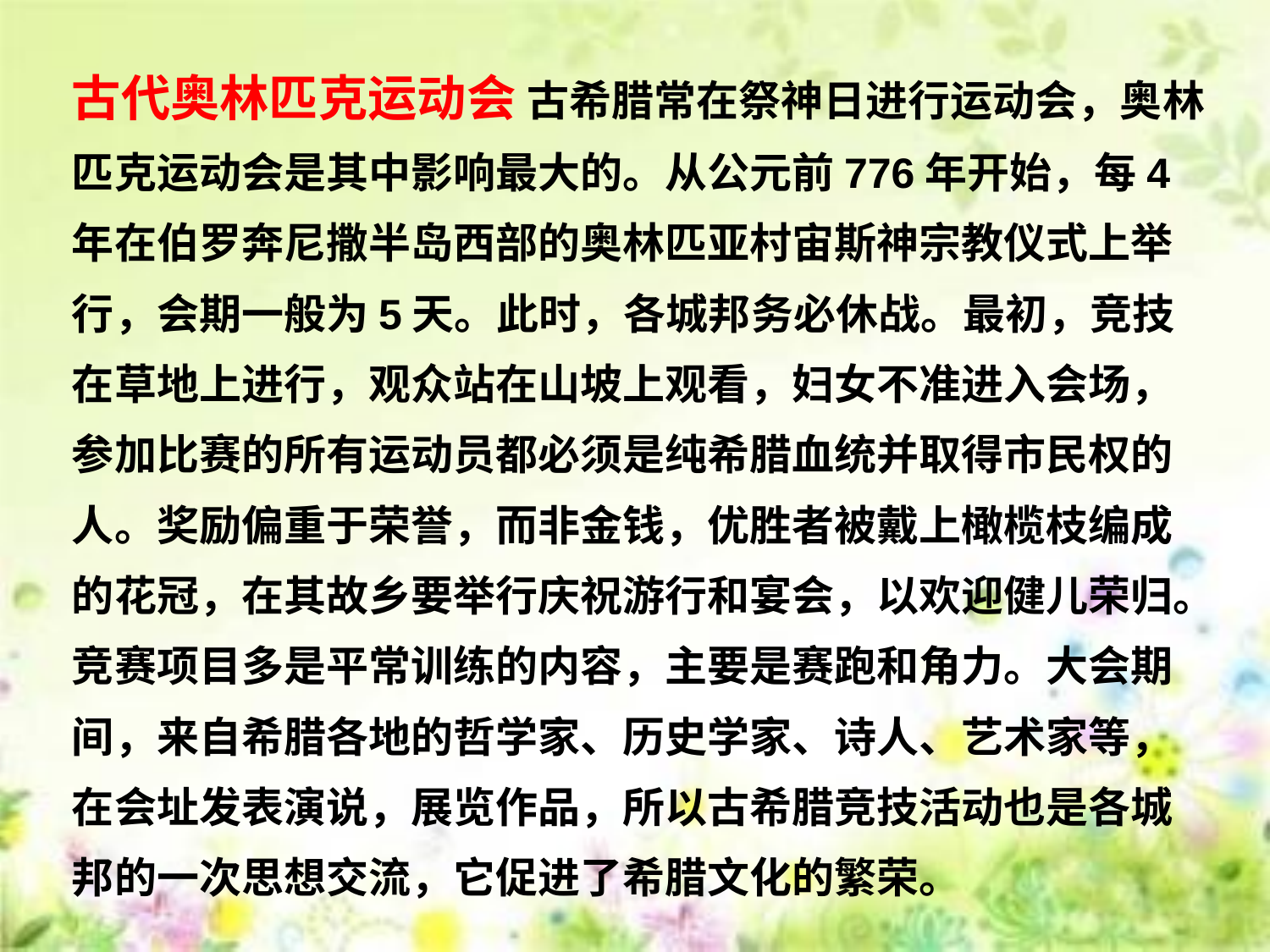

古代奥林匹克运动会 古希腊常在祭神日进行运动会，奥林匹克运动会是其中影响最大的。从公元前776年开始，每4年在伯罗奔尼撒半岛西部的奥林匹亚村宙斯神宗教仪式上举行，会期一般为5天。此时，各城邦务必休战。最初，竞技在草地上进行，观众站在山坡上观看，妇女不准进入会场，参加比赛的所有运动员都必须是纯希腊血统并取得市民权的人。奖励偏重于荣誉，而非金钱，优胜者被戴上橄榄枝编成的花冠，在其故乡要举行庆祝游行和宴会，以欢迎健儿荣归。竞赛项目多是平常训练的内容，主要是赛跑和角力。大会期间，来自希腊各地的哲学家、历史学家、诗人、艺术家等，在会址发表演说，展览作品，所以古希腊竞技活动也是各城邦的一次思想交流，它促进了希腊文化的繁荣。